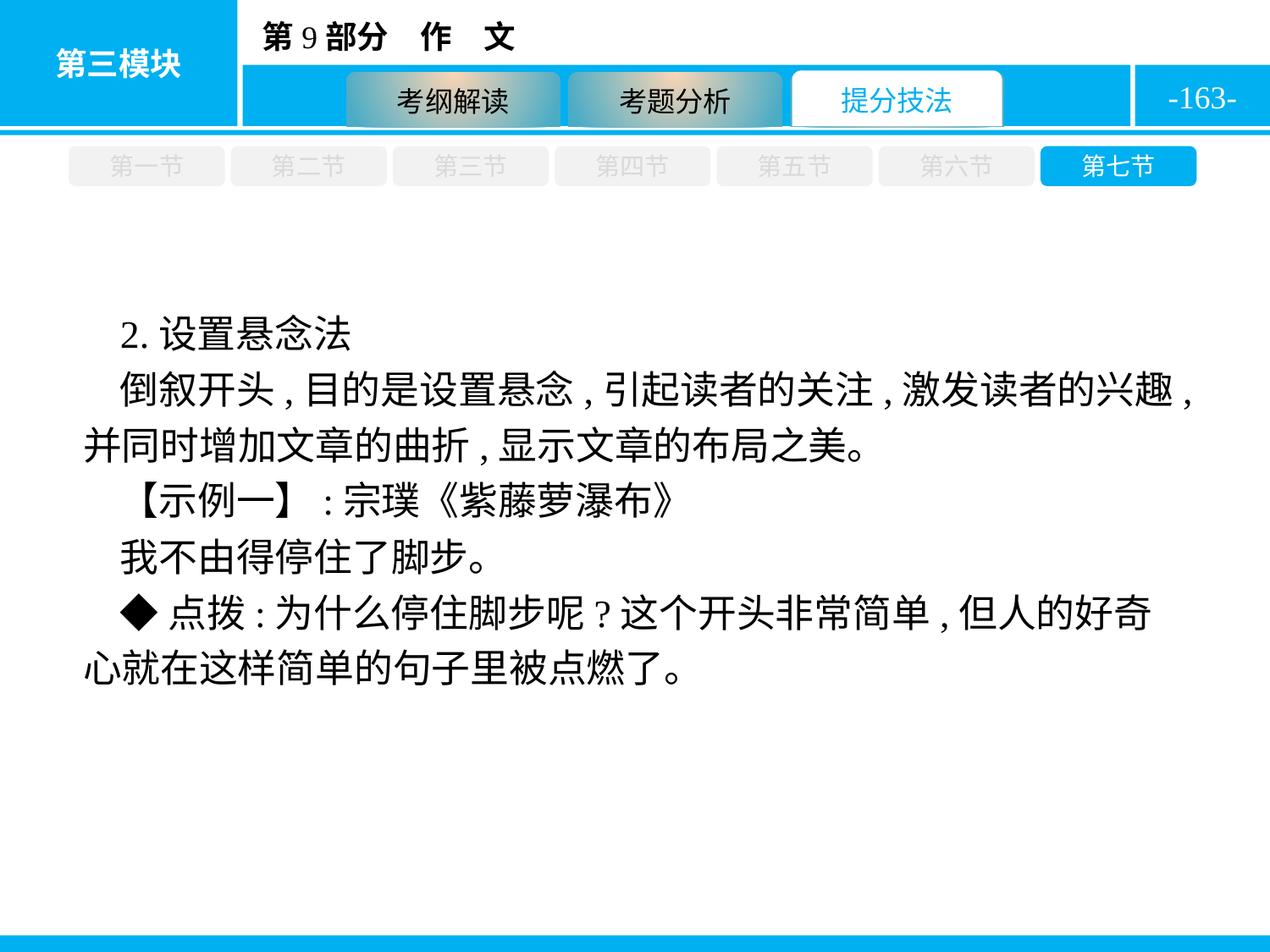

-163-
第一节
第二节
第三节
第四节
第五节
第六节
第七节
2.设置悬念法
倒叙开头,目的是设置悬念,引起读者的关注,激发读者的兴趣,并同时增加文章的曲折,显示文章的布局之美。
【示例一】:宗璞《紫藤萝瀑布》
我不由得停住了脚步。
◆点拨:为什么停住脚步呢?这个开头非常简单,但人的好奇心就在这样简单的句子里被点燃了。